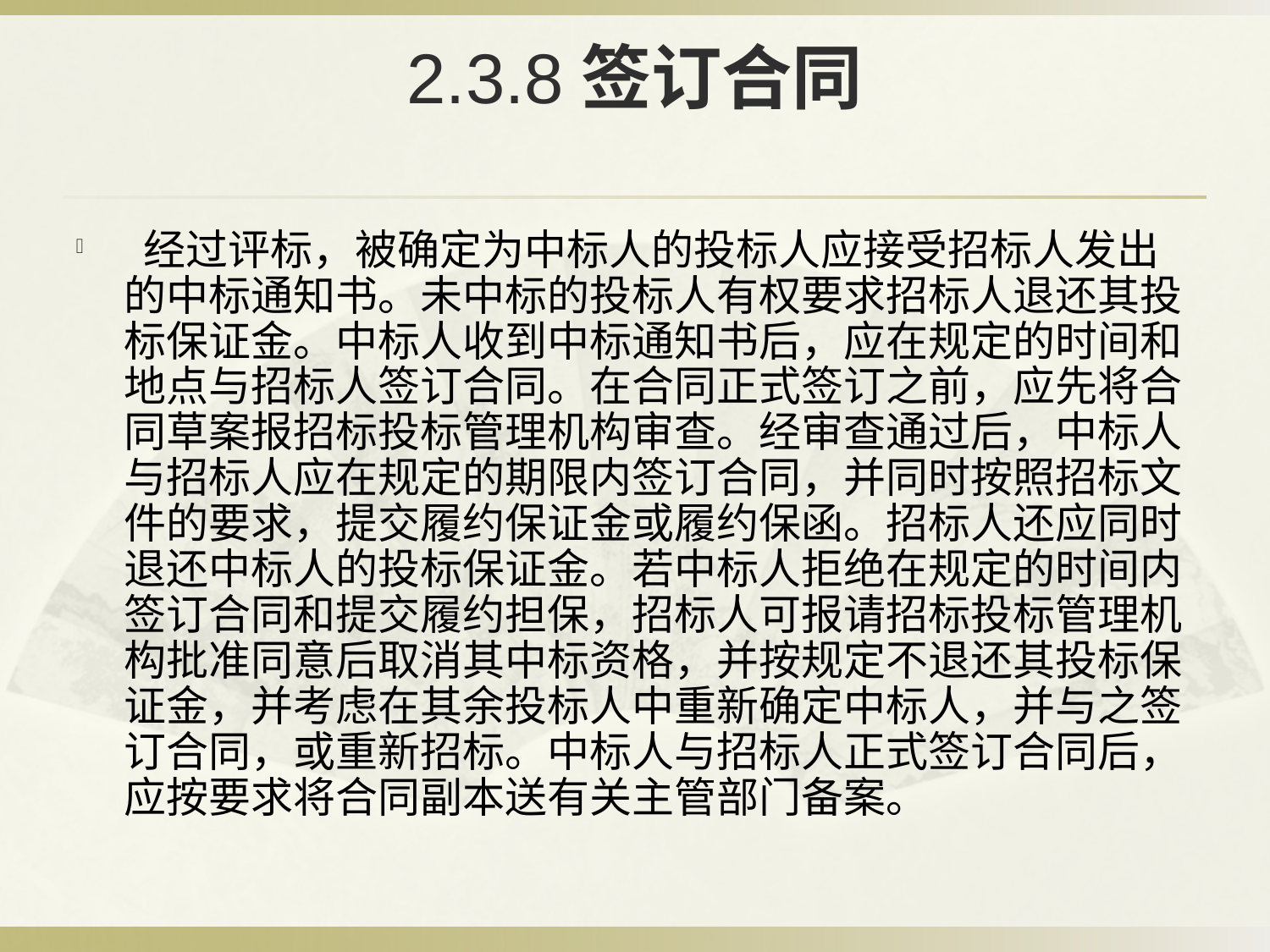

# 2.3.8签订合同
 经过评标，被确定为中标人的投标人应接受招标人发出的中标通知书。未中标的投标人有权要求招标人退还其投标保证金。中标人收到中标通知书后，应在规定的时间和地点与招标人签订合同。在合同正式签订之前，应先将合同草案报招标投标管理机构审查。经审查通过后，中标人与招标人应在规定的期限内签订合同，并同时按照招标文件的要求，提交履约保证金或履约保函。招标人还应同时退还中标人的投标保证金。若中标人拒绝在规定的时间内签订合同和提交履约担保，招标人可报请招标投标管理机构批准同意后取消其中标资格，并按规定不退还其投标保证金，并考虑在其余投标人中重新确定中标人，并与之签订合同，或重新招标。中标人与招标人正式签订合同后，应按要求将合同副本送有关主管部门备案。